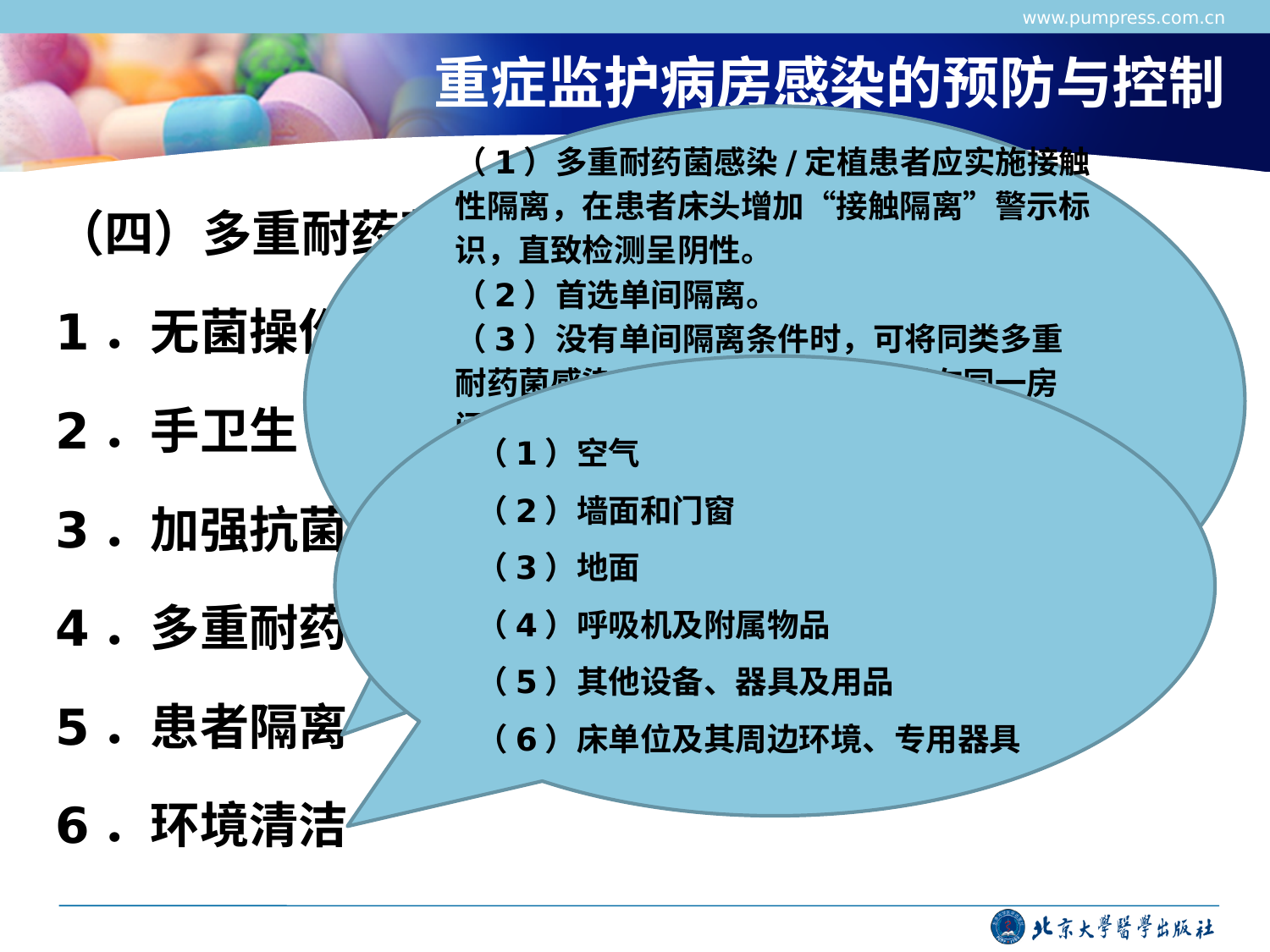

www.pumpress.com.cn
# 重症监护病房感染的预防与控制
（1）多重耐药菌感染/定植患者应实施接触性隔离，在患者床头增加“接触隔离”警示标识，直致检测呈阴性。
（2）首选单间隔离。
（3）没有单间隔离条件时，可将同类多重耐药菌感染患者或者定植患者安置在同一房间。
（4）避免将多重耐药菌感染患者或者定植患者与气管插管、深静脉留置导管、有开放伤口或者免疫功能抑制患者安置在同一房间。
（5）护士应穿隔离衣，对患者实施分组护理。
（四）多重耐药菌感染的预防和控制
1．无菌操作
2．手卫生
3．加强抗菌药物的合理应用
4．多重耐药菌监测
5．患者隔离
6．环境清洁

（1）空气
（2）墙面和门窗
（3）地面
（4）呼吸机及附属物品
（5）其他设备、器具及用品
（6）床单位及其周边环境、专用器具